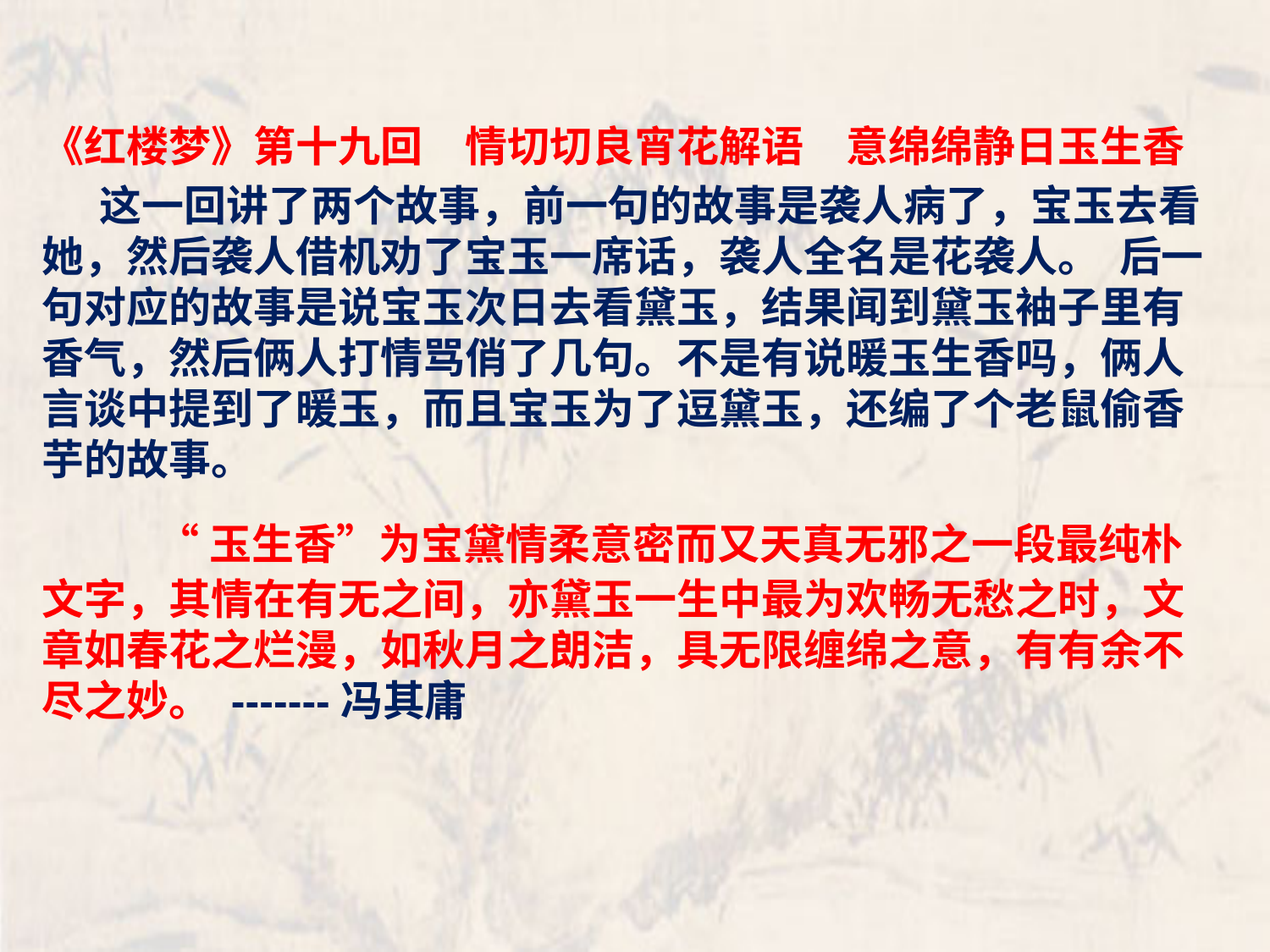

《红楼梦》第十九回　情切切良宵花解语　意绵绵静日玉生香
     这一回讲了两个故事，前一句的故事是袭人病了，宝玉去看她，然后袭人借机劝了宝玉一席话，袭人全名是花袭人。  后一句对应的故事是说宝玉次日去看黛玉，结果闻到黛玉袖子里有香气，然后俩人打情骂俏了几句。不是有说暖玉生香吗，俩人言谈中提到了暖玉，而且宝玉为了逗黛玉，还编了个老鼠偷香芋的故事。
        “玉生香”为宝黛情柔意密而又天真无邪之一段最纯朴文字，其情在有无之间，亦黛玉一生中最为欢畅无愁之时，文章如春花之烂漫，如秋月之朗洁，具无限缠绵之意，有有余不尽之妙。 -------冯其庸